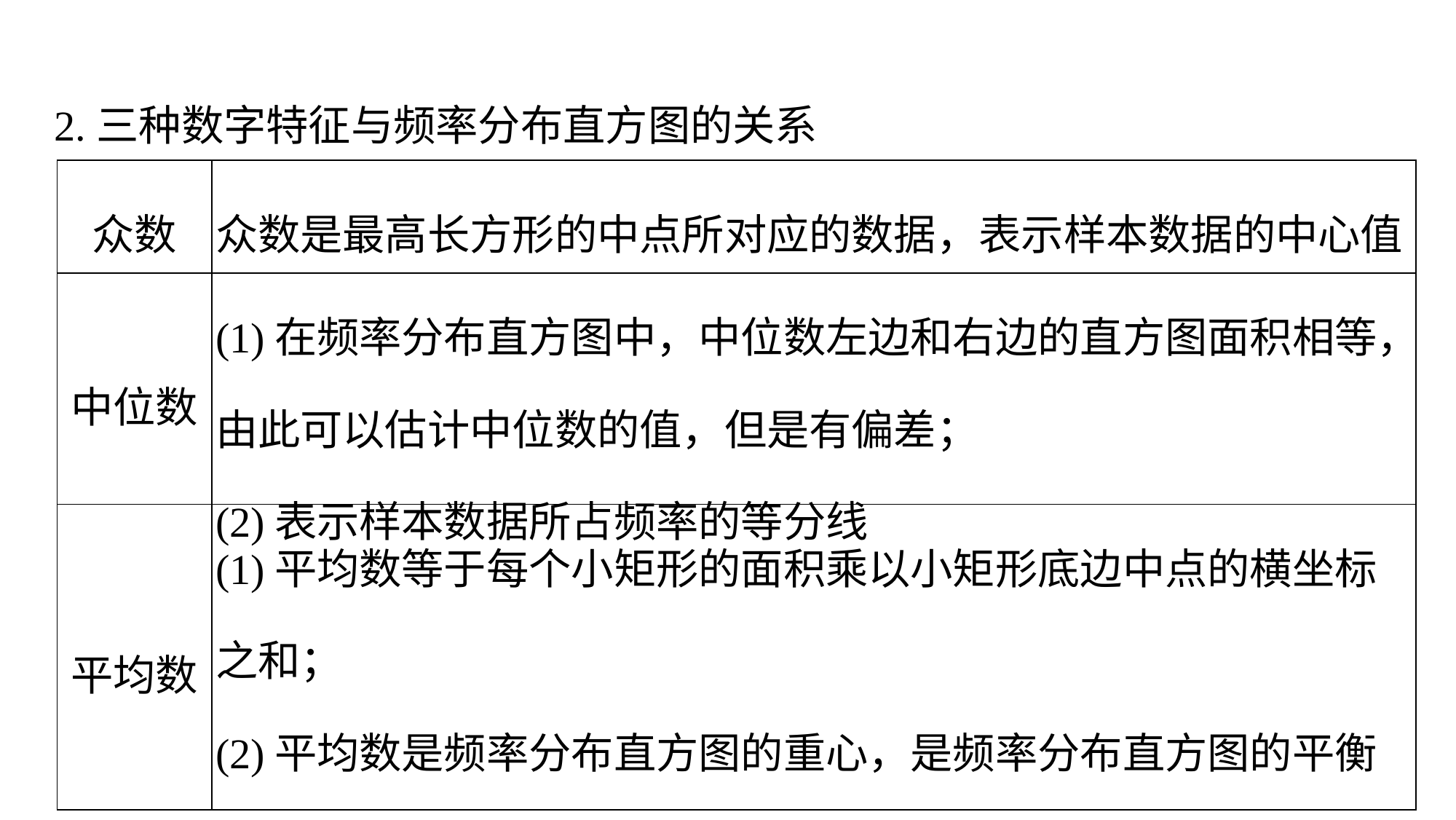

2.三种数字特征与频率分布直方图的关系
| 众数 | 众数是最高长方形的中点所对应的数据，表示样本数据的中心值 |
| --- | --- |
| 中位数 | (1)在频率分布直方图中，中位数左边和右边的直方图面积相等，由此可以估计中位数的值，但是有偏差； (2)表示样本数据所占频率的等分线 |
| 平均数 | (1)平均数等于每个小矩形的面积乘以小矩形底边中点的横坐标之和； (2)平均数是频率分布直方图的重心，是频率分布直方图的平衡点 |